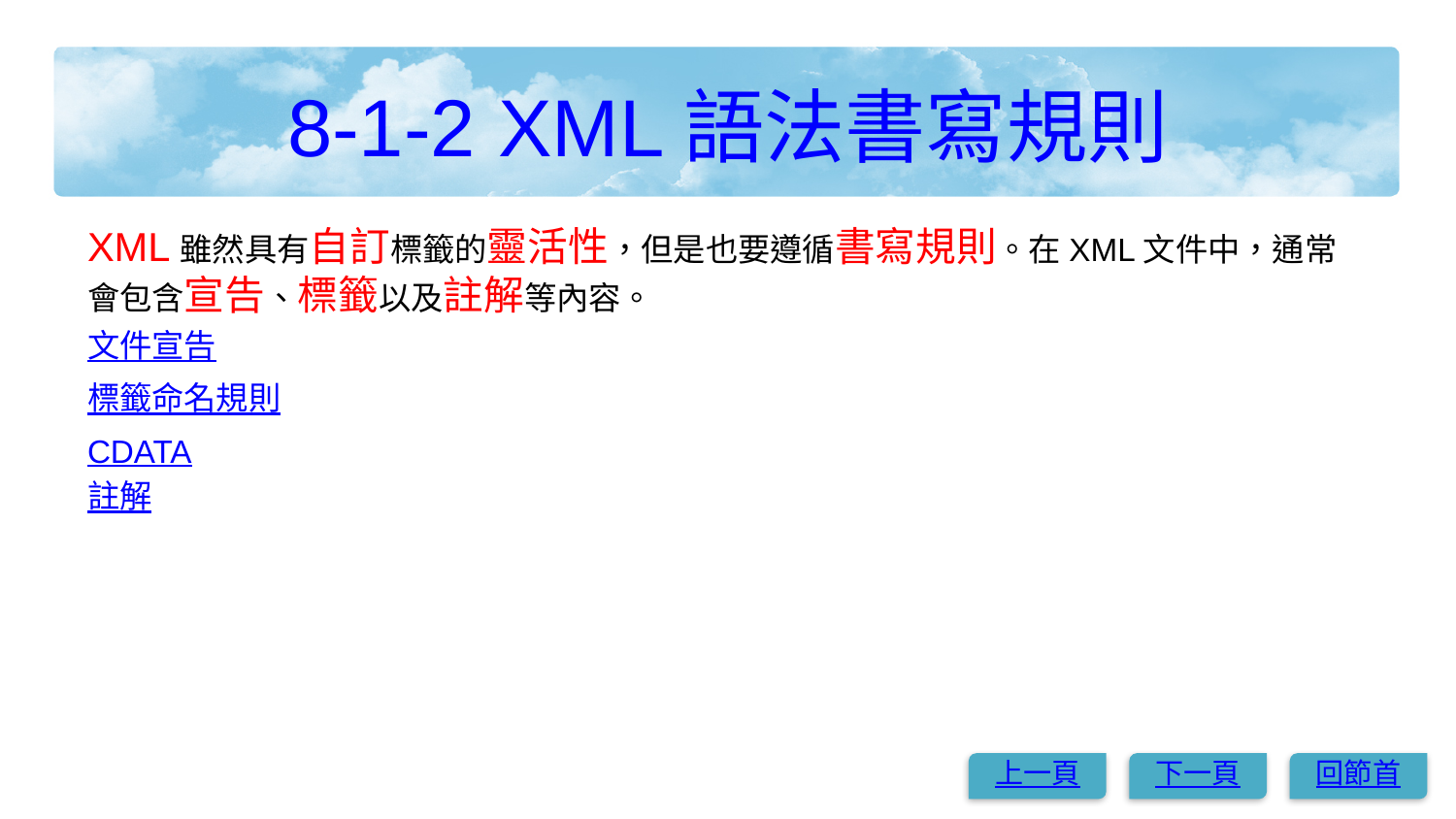

# 8-1-2 XML語法書寫規則
XML雖然具有自訂標籤的靈活性，但是也要遵循書寫規則。在XML文件中，通常會包含宣告、標籤以及註解等內容。
文件宣告
標籤命名規則
CDATA
註解
上一頁
下一頁
回節首